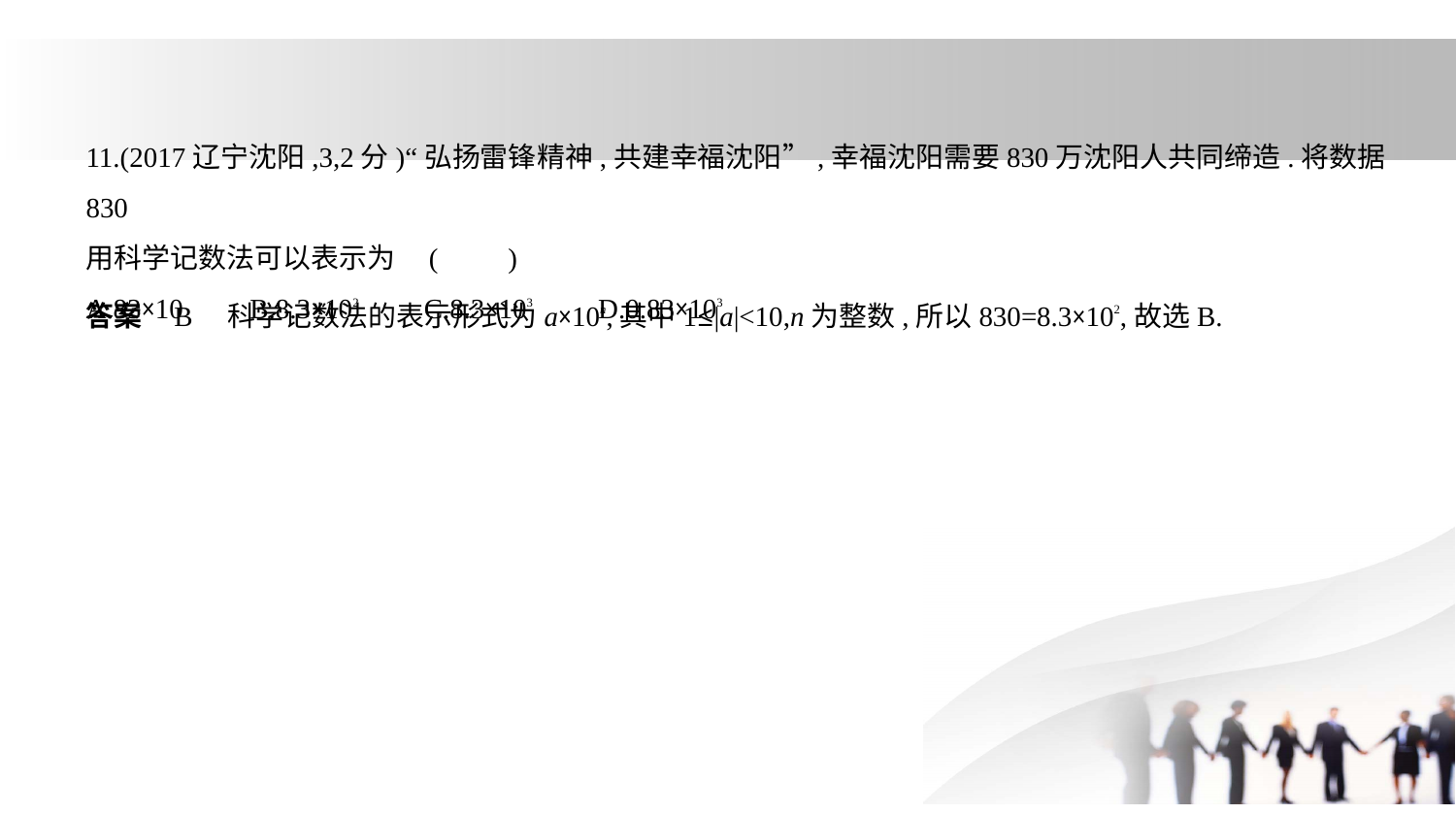

11.(2017辽宁沈阳,3,2分)“弘扬雷锋精神,共建幸福沈阳”,幸福沈阳需要830万沈阳人共同缔造.将数据830
用科学记数法可以表示为 (　　)
A.83×10　    B.8.3×102　    C.8.3×103　    D.0.83×103
答案    B　科学记数法的表示形式为a×10n,其中1≤|a|<10,n为整数,所以830=8.3×102,故选B.